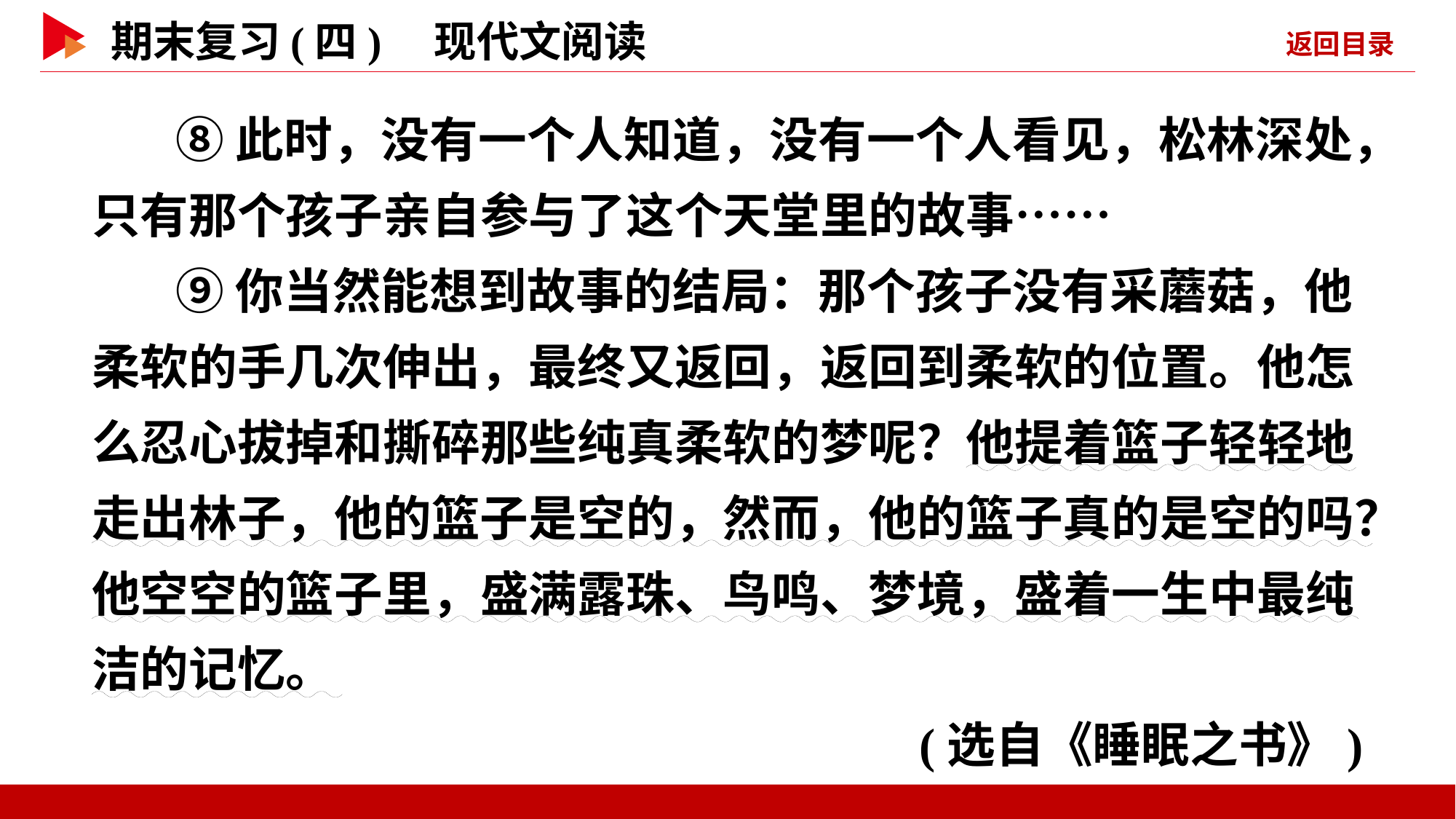

⑧此时，没有一个人知道，没有一个人看见，松林深处，只有那个孩子亲自参与了这个天堂里的故事……
⑨你当然能想到故事的结局：那个孩子没有采蘑菇，他柔软的手几次伸出，最终又返回，返回到柔软的位置。他怎么忍心拔掉和撕碎那些纯真柔软的梦呢？他提着篮子轻轻地走出林子，他的篮子是空的，然而，他的篮子真的是空的吗？他空空的篮子里，盛满露珠、鸟鸣、梦境，盛着一生中最纯洁的记忆。
(选自《睡眠之书》)